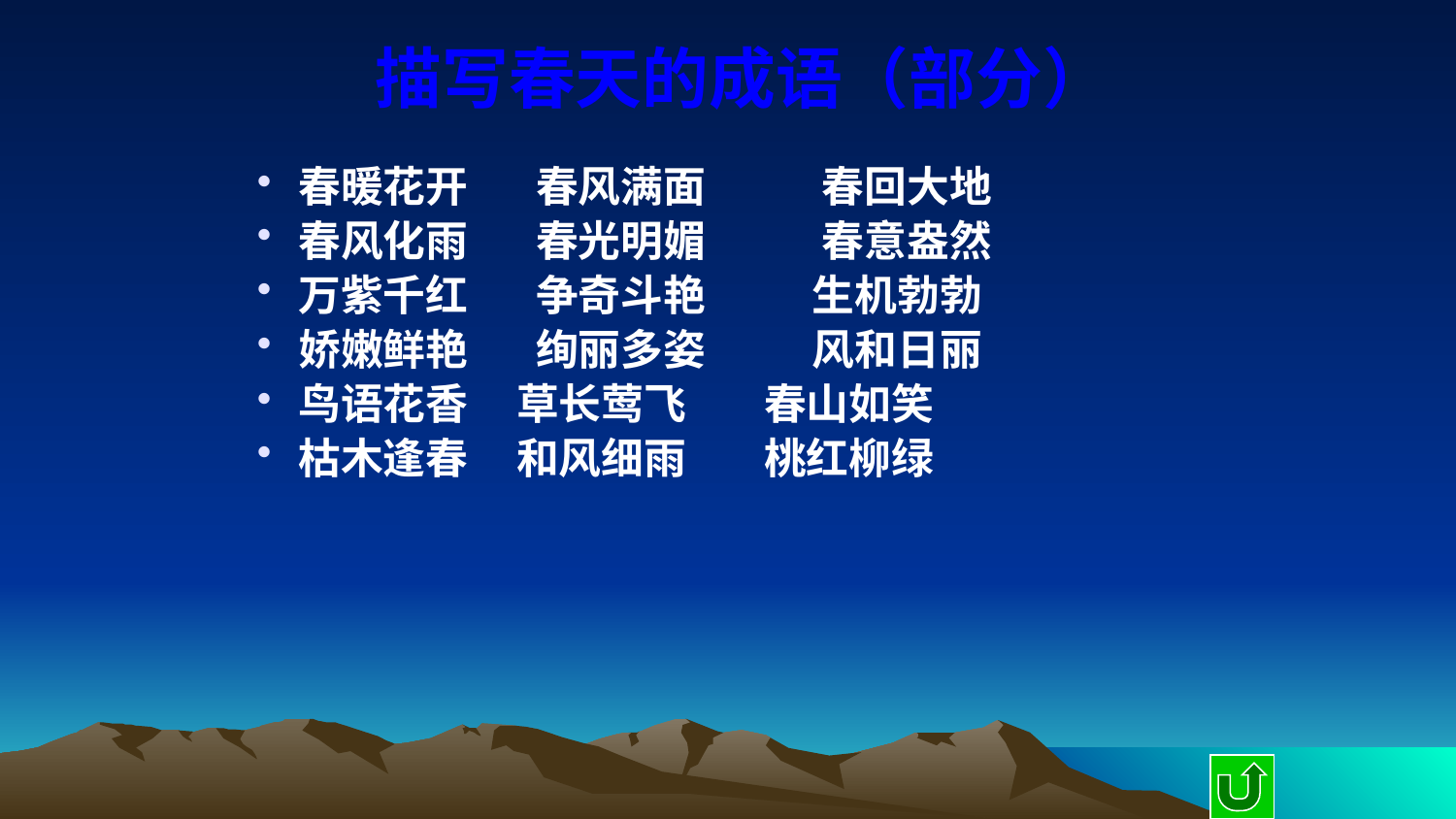

# 描写春天的成语（部分）
春暖花开       春风满面            春回大地
春风化雨       春光明媚            春意盎然
万紫千红       争奇斗艳           生机勃勃
娇嫩鲜艳       绚丽多姿           风和日丽
鸟语花香     草长莺飞        春山如笑
枯木逢春     和风细雨        桃红柳绿